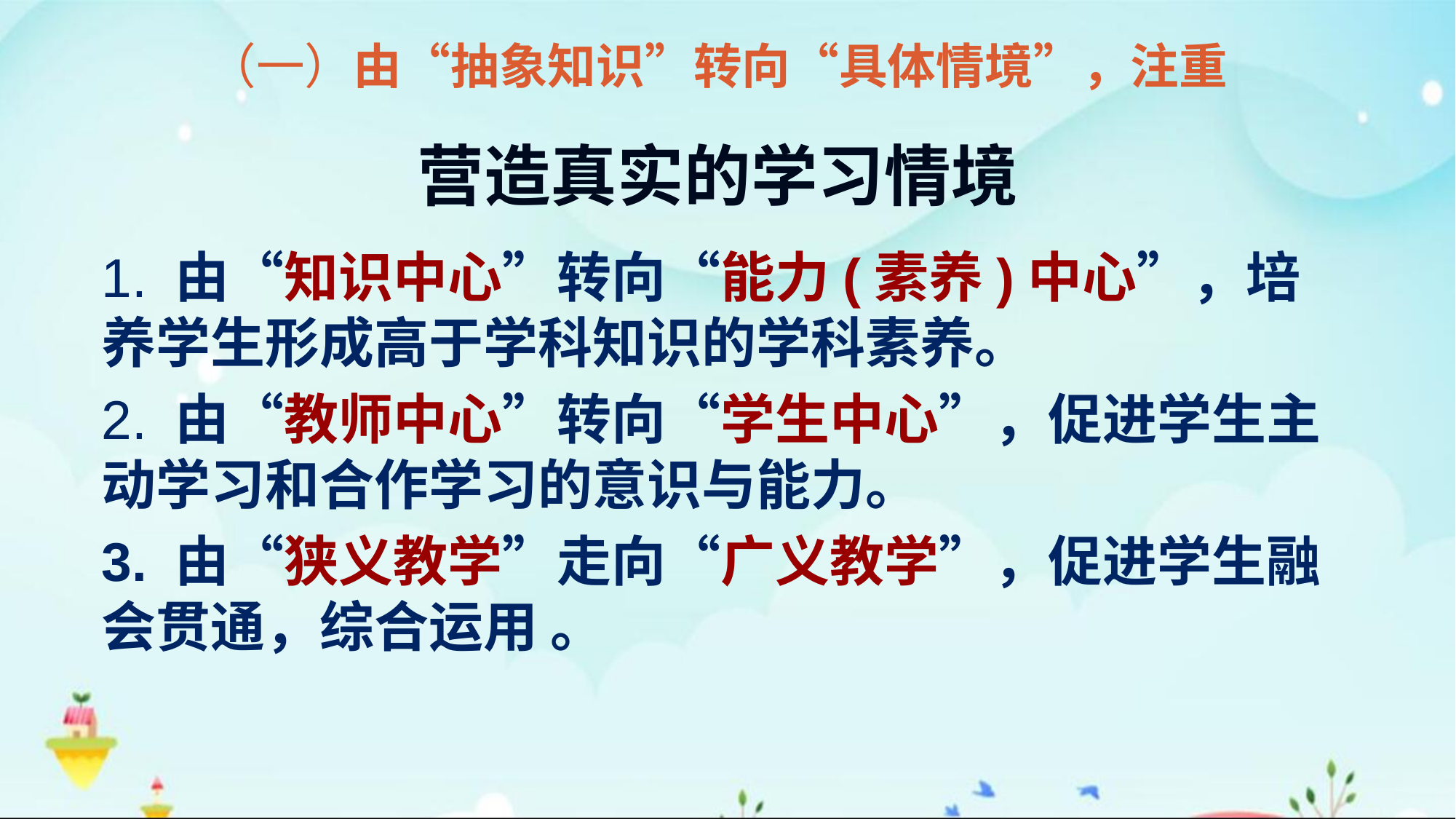

# （一）由“抽象知识”转向“具体情境”，注重营造真实的学习情境
1. 由“知识中心”转向“能力(素养)中心”，培养学生形成高于学科知识的学科素养。
2. 由“教师中心”转向“学生中心”，促进学生主动学习和合作学习的意识与能力。
3. 由“狭义教学”走向“广义教学”，促进学生融会贯通，综合运用 。